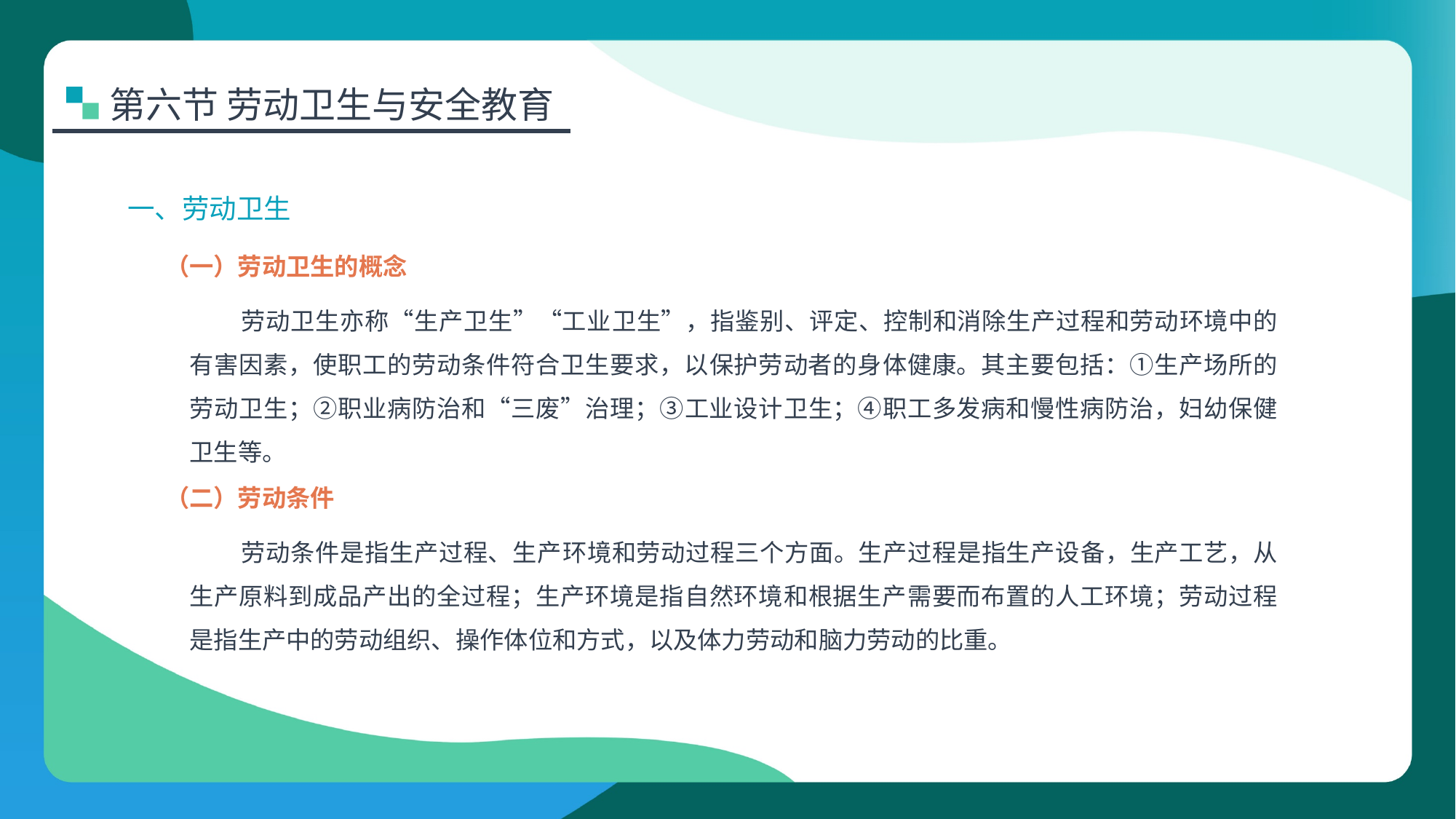

第六节 劳动卫生与安全教育

一、劳动卫生
（一）劳动卫生的概念
劳动卫生亦称“生产卫生”“工业卫生”，指鉴别、评定、控制和消除生产过程和劳动环境中的有害因素，使职工的劳动条件符合卫生要求，以保护劳动者的身体健康。其主要包括：①生产场所的劳动卫生；②职业病防治和“三废”治理；③工业设计卫生；④职工多发病和慢性病防治，妇幼保健卫生等。
（二）劳动条件
劳动条件是指生产过程、生产环境和劳动过程三个方面。生产过程是指生产设备，生产工艺，从生产原料到成品产出的全过程；生产环境是指自然环境和根据生产需要而布置的人工环境；劳动过程是指生产中的劳动组织、操作体位和方式，以及体力劳动和脑力劳动的比重。